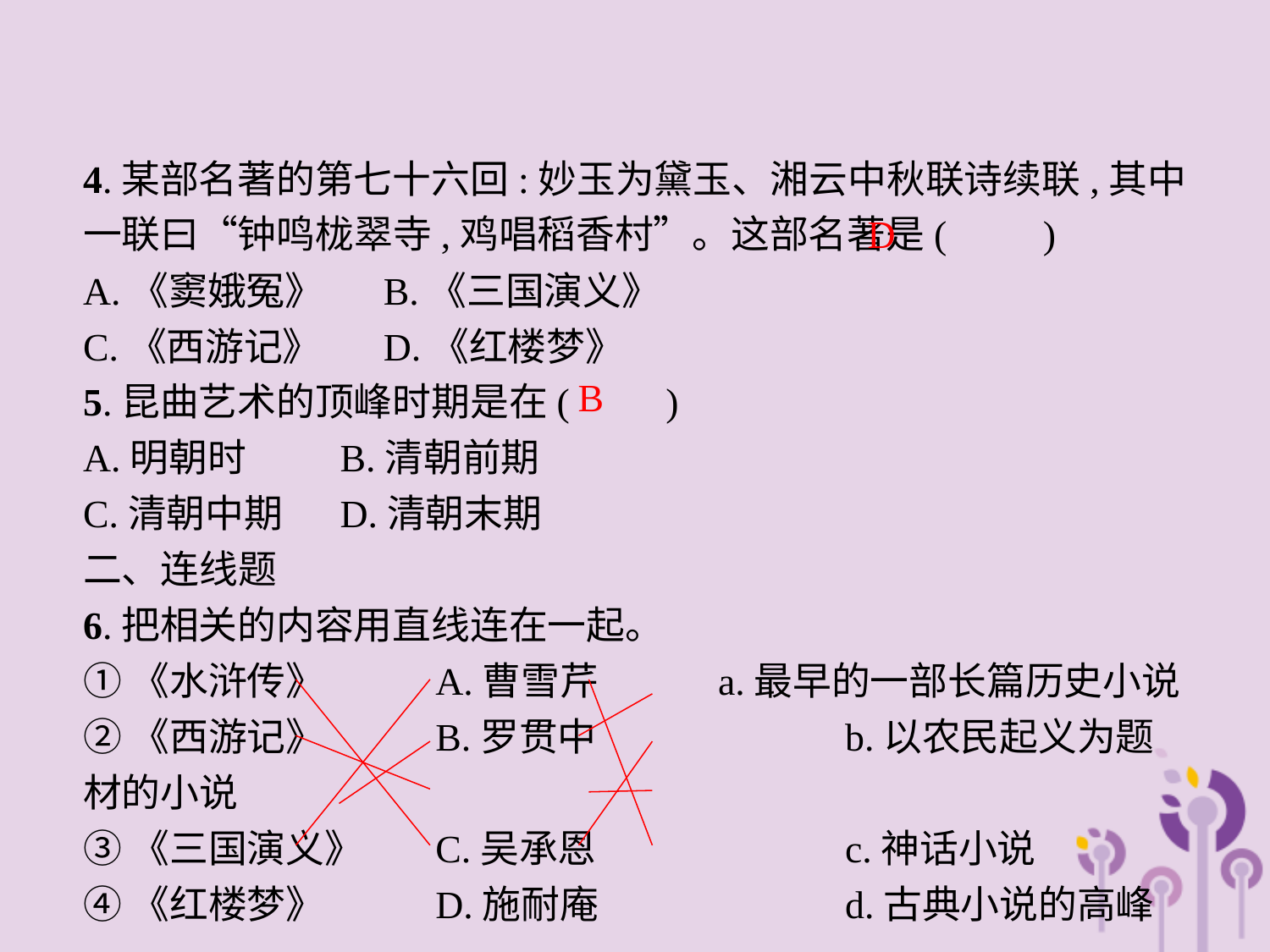

4.某部名著的第七十六回:妙玉为黛玉、湘云中秋联诗续联,其中一联曰“钟鸣栊翠寺,鸡唱稻香村”。这部名著是(　　)
A.《窦娥冤》	B.《三国演义》
C.《西游记》	D.《红楼梦》
5.昆曲艺术的顶峰时期是在(　　)
A.明朝时	B.清朝前期
C.清朝中期	D.清朝末期
二、连线题
6.把相关的内容用直线连在一起。
①《水浒传》 　	A.曹雪芹　	a.最早的一部长篇历史小说
②《西游记》		B.罗贯中		b.以农民起义为题材的小说
③《三国演义》	C.吴承恩		c.神话小说
④《红楼梦》		D.施耐庵		d.古典小说的高峰
D
B